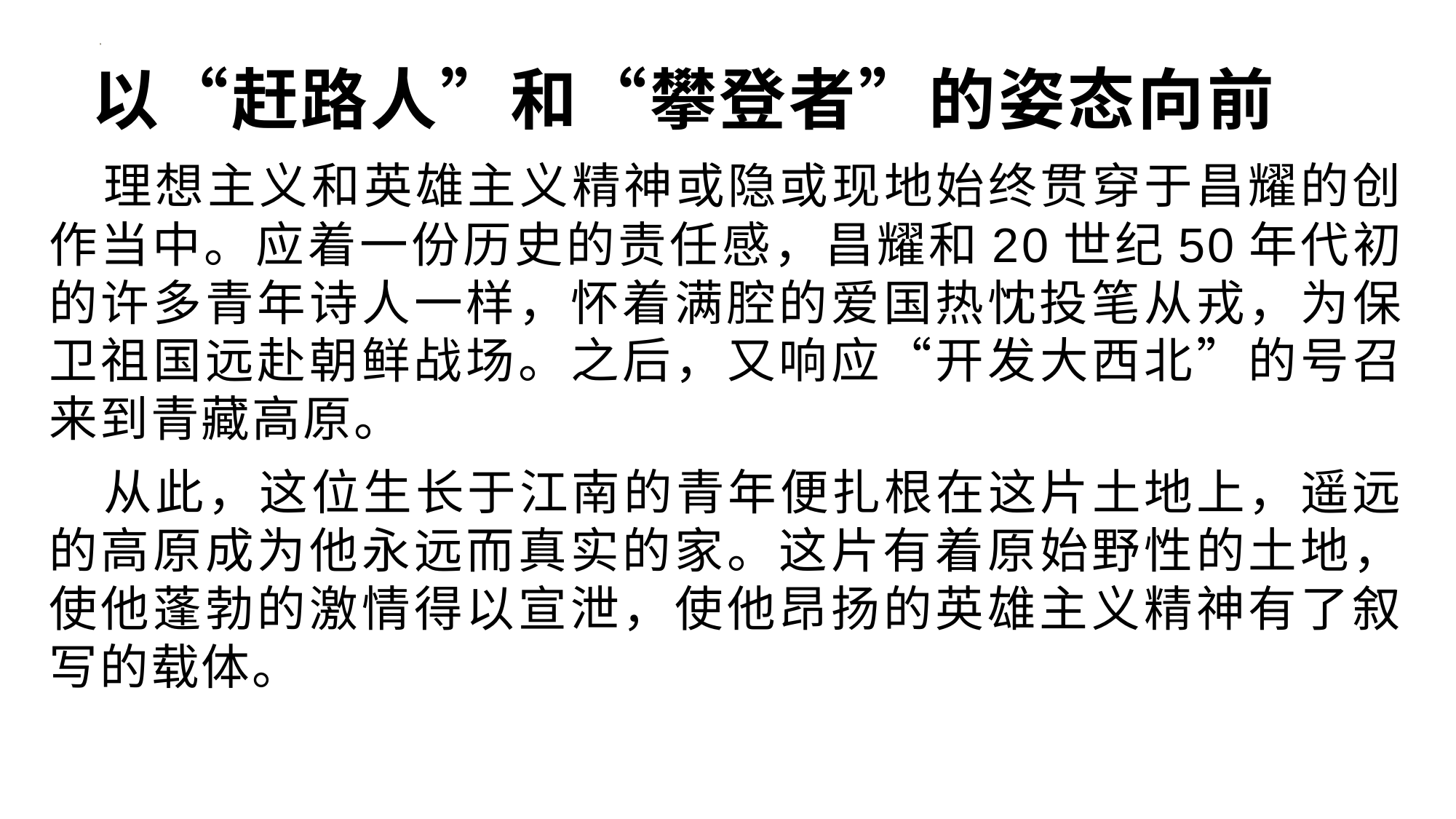

# 以“赶路人”和“攀登者”的姿态向前
理想主义和英雄主义精神或隐或现地始终贯穿于昌耀的创作当中。应着一份历史的责任感，昌耀和20世纪50年代初的许多青年诗人一样，怀着满腔的爱国热忱投笔从戎，为保卫祖国远赴朝鲜战场。之后，又响应“开发大西北”的号召来到青藏高原。
从此，这位生长于江南的青年便扎根在这片土地上，遥远的高原成为他永远而真实的家。这片有着原始野性的土地，使他蓬勃的激情得以宣泄，使他昂扬的英雄主义精神有了叙写的载体。